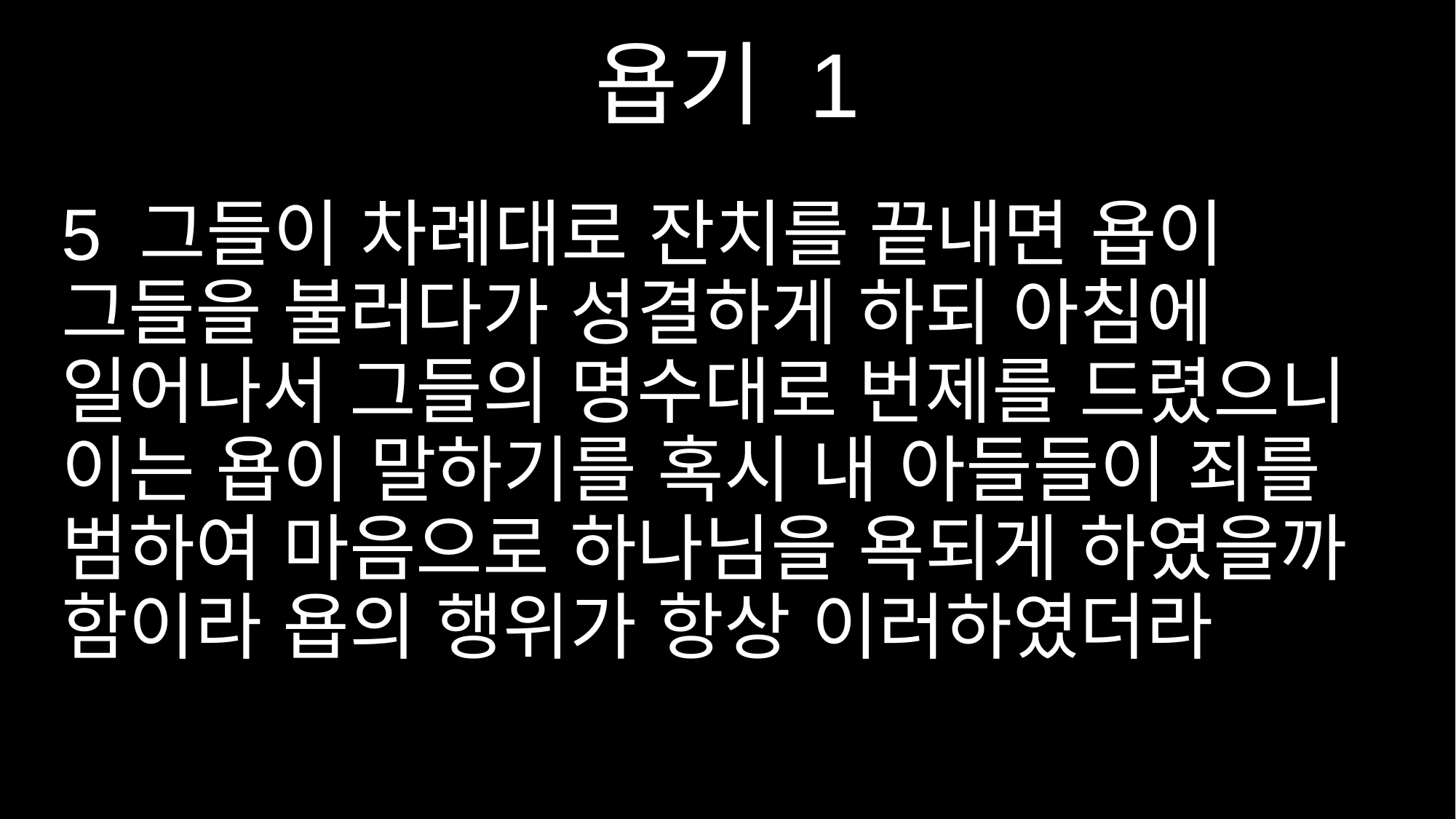

욥기 1
5 그들이 차례대로 잔치를 끝내면 욥이 그들을 불러다가 성결하게 하되 아침에 일어나서 그들의 명수대로 번제를 드렸으니 이는 욥이 말하기를 혹시 내 아들들이 죄를 범하여 마음으로 하나님을 욕되게 하였을까 함이라 욥의 행위가 항상 이러하였더라